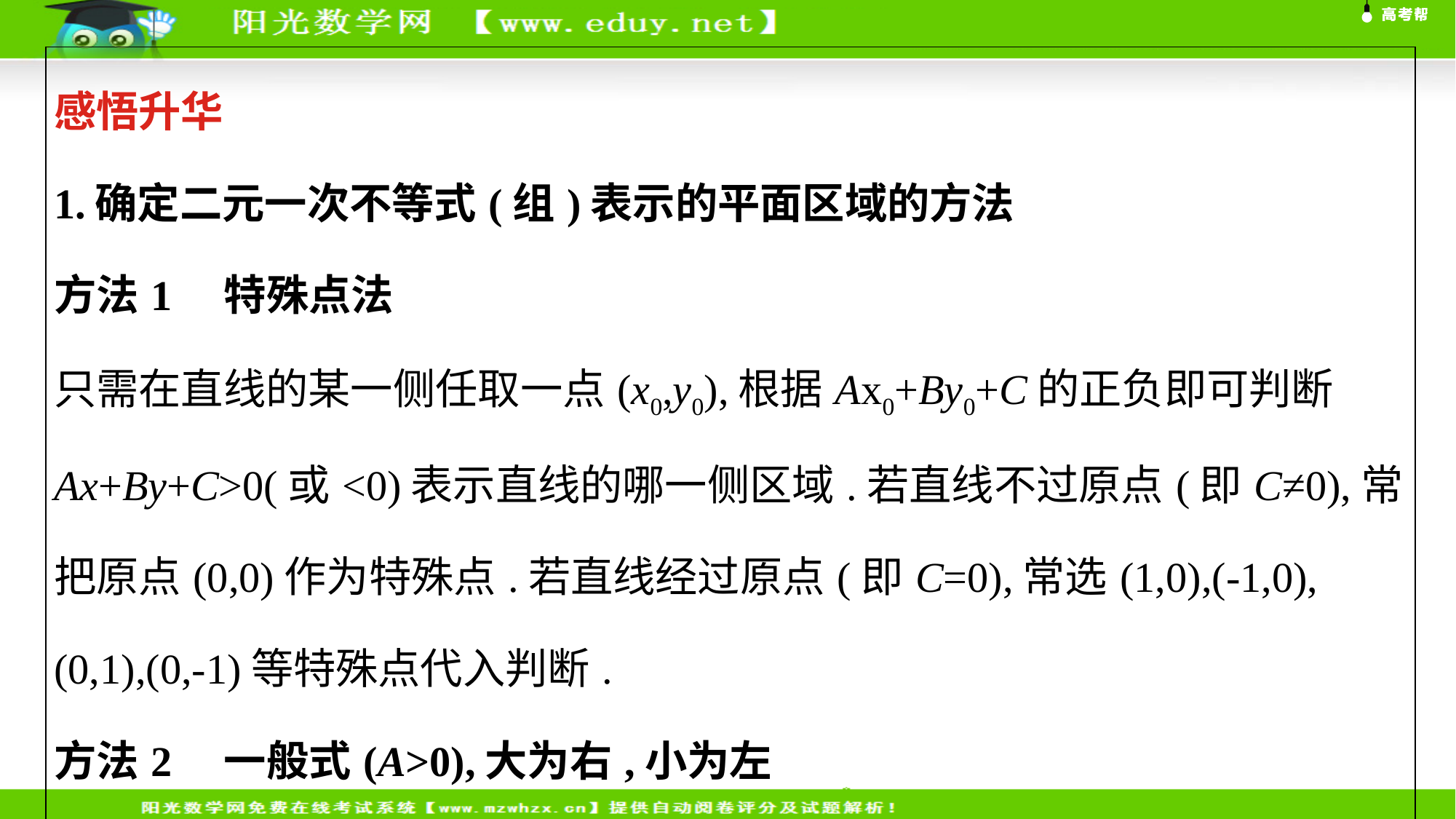

| 感悟升华 1.确定二元一次不等式(组)表示的平面区域的方法 方法1　特殊点法 只需在直线的某一侧任取一点(x0,y0),根据Ax0+By0+C的正负即可判断Ax+By+C>0(或<0)表示直线的哪一侧区域.若直线不过原点(即C≠0),常把原点(0,0)作为特殊点.若直线经过原点(即C=0),常选(1,0),(-1,0),(0,1),(0,-1)等特殊点代入判断. 方法2　一般式(A>0),大为右,小为左 当A>0时,Ax+By+C>0表示直线右方区域;Ax+By+C<0表示直线左方区域. 方法3　一般式,“同”为上,“异”为下 |
| --- |